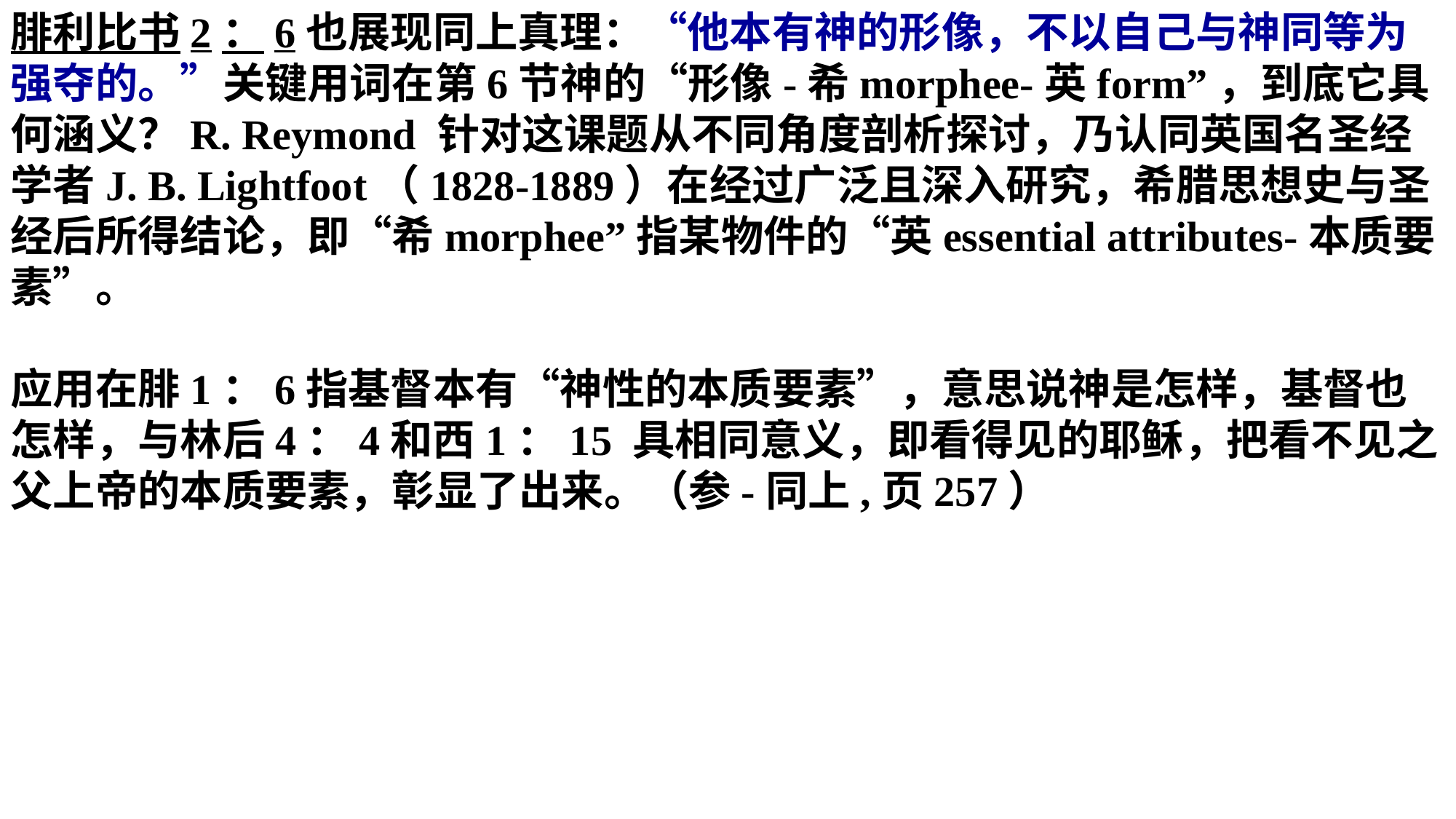

腓利比书2：6也展现同上真理：“他本有神的形像，不以自己与神同等为强夺的。”关键用词在第6节神的“形像-希morphee-英form”，到底它具何涵义？R. Reymond 针对这课题从不同角度剖析探讨，乃认同英国名圣经学者J. B. Lightfoot（1828-1889）在经过广泛且深入研究，希腊思想史与圣经后所得结论，即“希morphee”指某物件的“英essential attributes-本质要素”。

应用在腓1：6指基督本有“神性的本质要素”，意思说神是怎样，基督也怎样，与林后4：4和西1：15 具相同意义，即看得见的耶稣，把看不见之父上帝的本质要素，彰显了出来。（参-同上,页257）